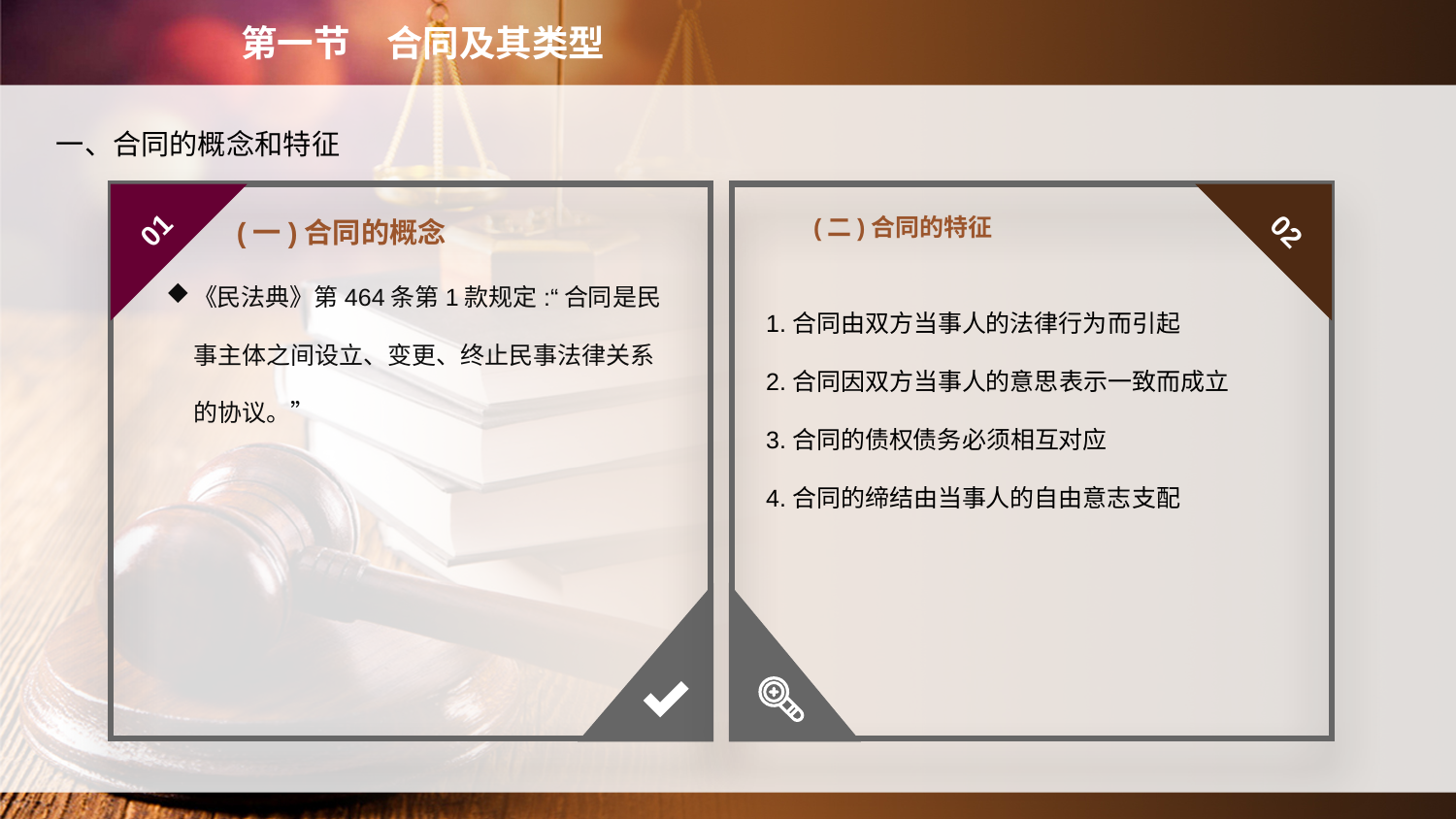

第一节　合同及其类型
　一、合同的概念和特征

(二)合同的特征
01
02
(一)合同的概念
《民法典》第464条第1款规定:“合同是民事主体之间设立、变更、终止民事法律关系的协议。”
1.合同由双方当事人的法律行为而引起
2.合同因双方当事人的意思表示一致而成立
3.合同的债权债务必须相互对应
4.合同的缔结由当事人的自由意志支配